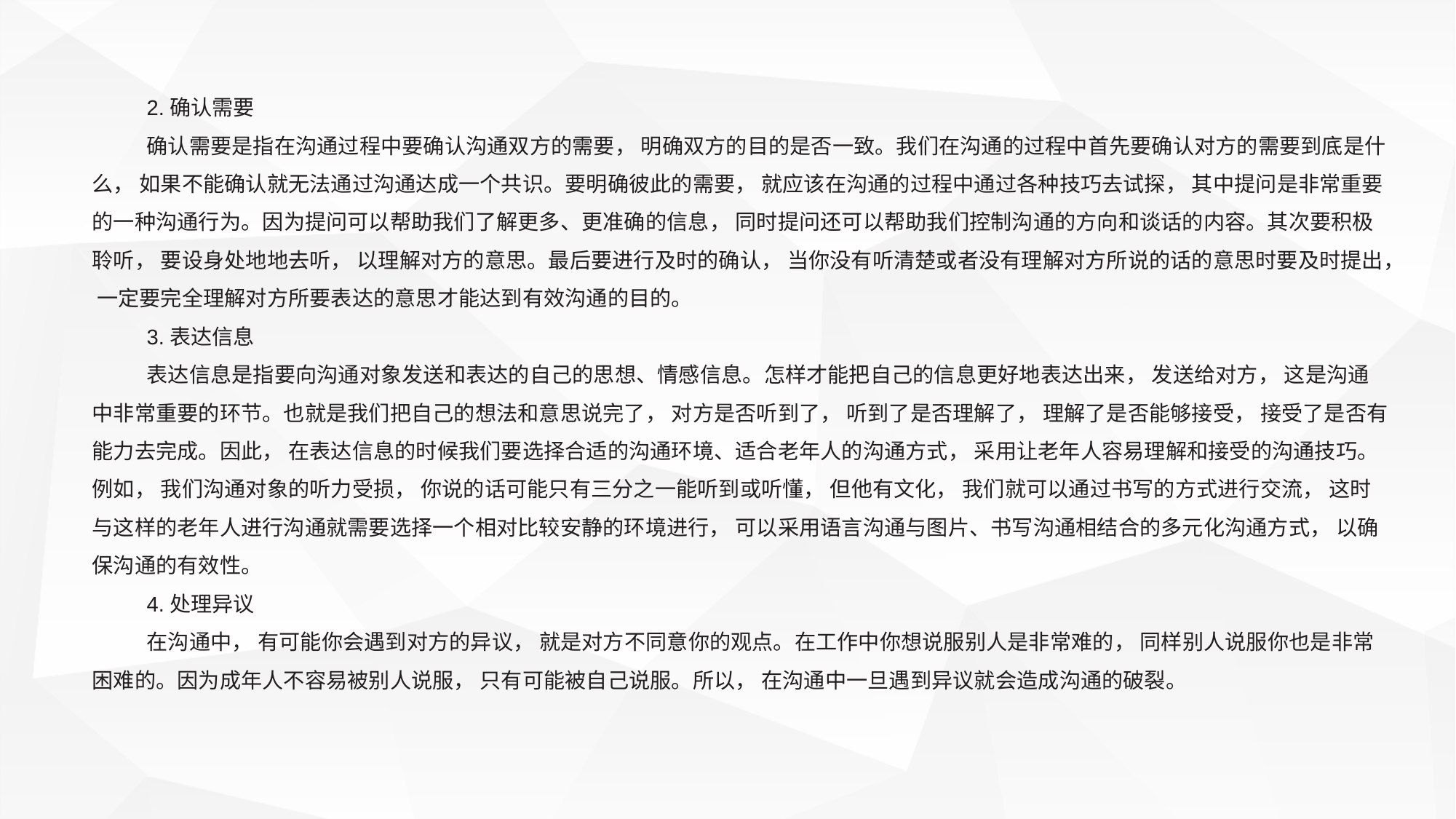

2.确认需要
确认需要是指在沟通过程中要确认沟通双方的需要， 明确双方的目的是否一致。我们在沟通的过程中首先要确认对方的需要到底是什么， 如果不能确认就无法通过沟通达成一个共识。要明确彼此的需要， 就应该在沟通的过程中通过各种技巧去试探， 其中提问是非常重要的一种沟通行为。因为提问可以帮助我们了解更多、更准确的信息， 同时提问还可以帮助我们控制沟通的方向和谈话的内容。其次要积极聆听， 要设身处地地去听， 以理解对方的意思。最后要进行及时的确认， 当你没有听清楚或者没有理解对方所说的话的意思时要及时提出， 一定要完全理解对方所要表达的意思才能达到有效沟通的目的。
3.表达信息
表达信息是指要向沟通对象发送和表达的自己的思想、情感信息。怎样才能把自己的信息更好地表达出来， 发送给对方， 这是沟通中非常重要的环节。也就是我们把自己的想法和意思说完了， 对方是否听到了， 听到了是否理解了， 理解了是否能够接受， 接受了是否有能力去完成。因此， 在表达信息的时候我们要选择合适的沟通环境、适合老年人的沟通方式， 采用让老年人容易理解和接受的沟通技巧。例如， 我们沟通对象的听力受损， 你说的话可能只有三分之一能听到或听懂， 但他有文化， 我们就可以通过书写的方式进行交流， 这时与这样的老年人进行沟通就需要选择一个相对比较安静的环境进行， 可以采用语言沟通与图片、书写沟通相结合的多元化沟通方式， 以确保沟通的有效性。
4.处理异议
在沟通中， 有可能你会遇到对方的异议， 就是对方不同意你的观点。在工作中你想说服别人是非常难的， 同样别人说服你也是非常困难的。因为成年人不容易被别人说服， 只有可能被自己说服。所以， 在沟通中一旦遇到异议就会造成沟通的破裂。